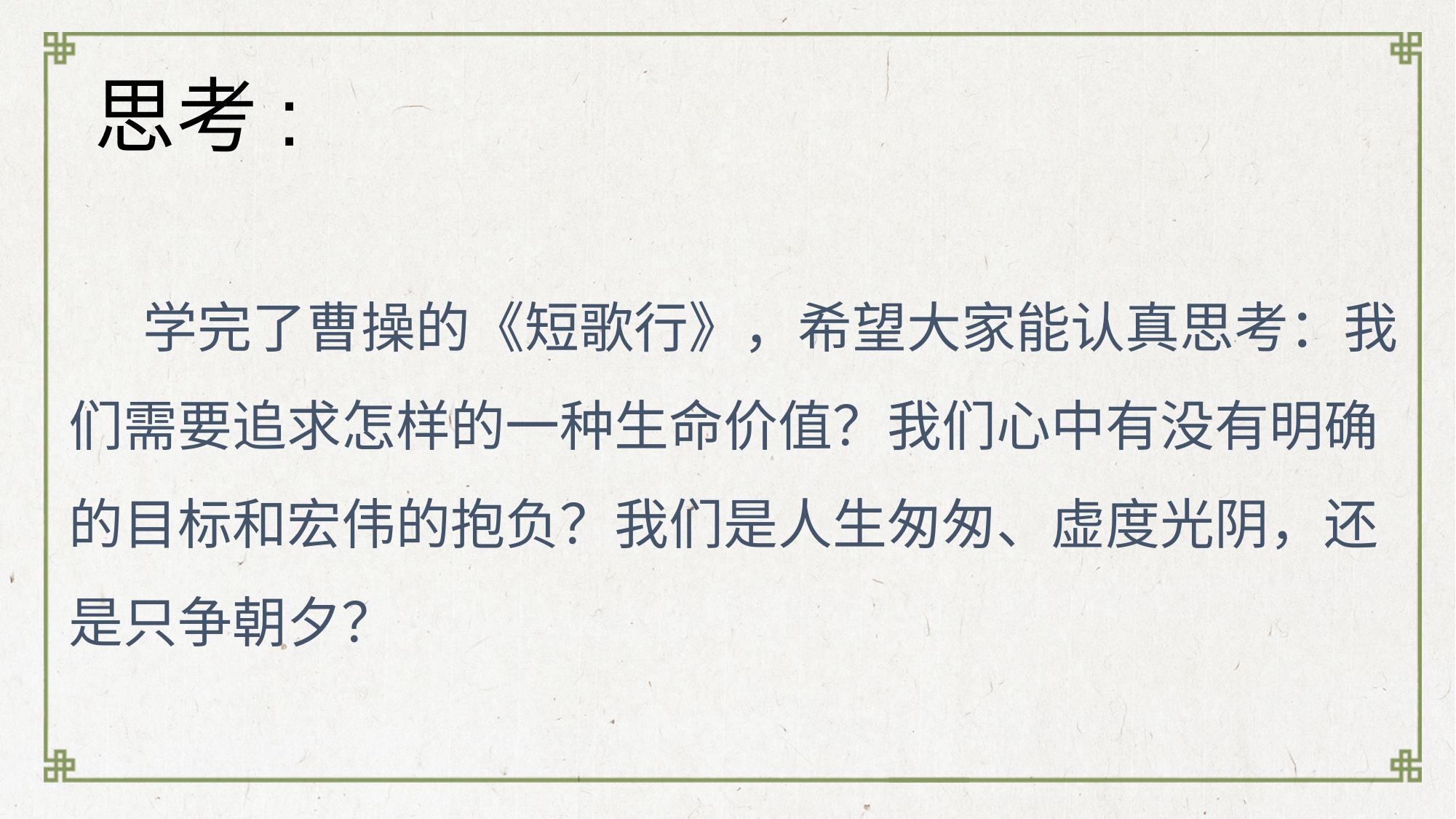

思考:
     学完了曹操的《短歌行》，希望大家能认真思考：我们需要追求怎样的一种生命价值？我们心中有没有明确的目标和宏伟的抱负？我们是人生匆匆、虚度光阴，还是只争朝夕？